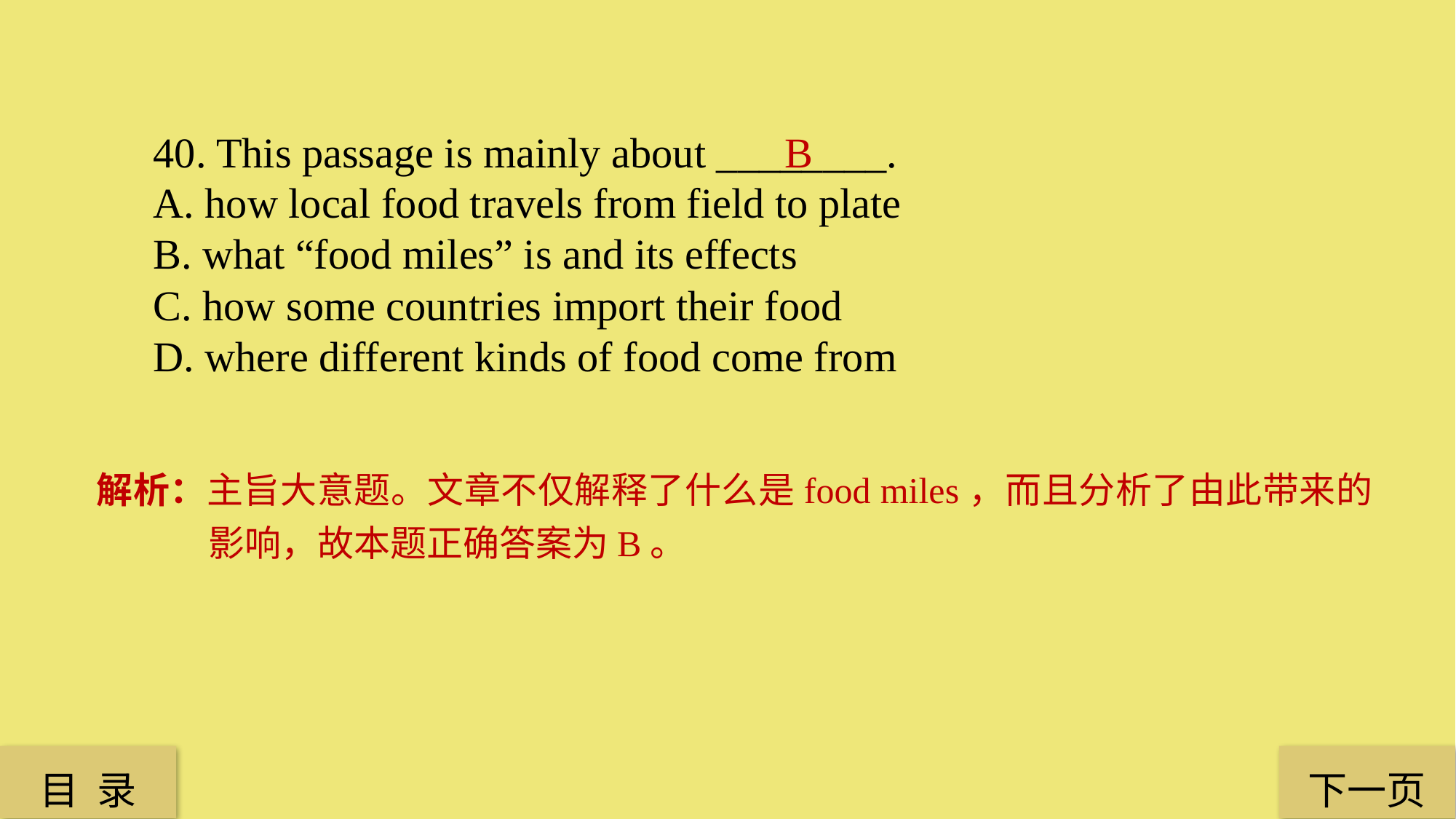

40. This passage is mainly about ________.
A. how local food travels from field to plate
B. what “food miles” is and its effects
C. how some countries import their food
D. where different kinds of food come from
B
解析：主旨大意题。文章不仅解释了什么是food miles，而且分析了由此带来的影响，故本题正确答案为B。